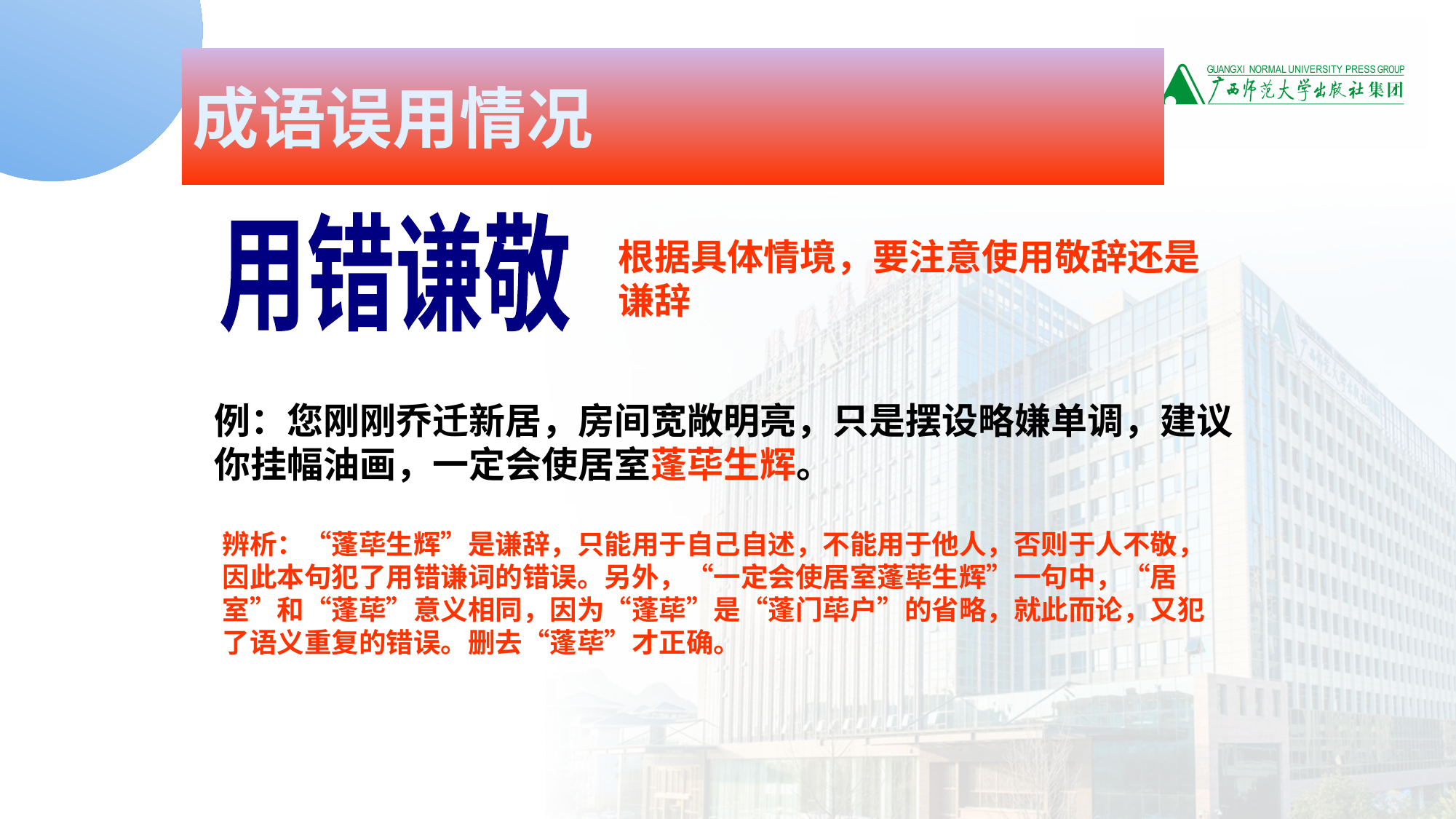

成语误用情况

用错谦敬
根据具体情境，要注意使用敬辞还是谦辞

例：您刚刚乔迁新居，房间宽敞明亮，只是摆设略嫌单调，建议你挂幅油画，一定会使居室蓬荜生辉。
辨析：“蓬荜生辉”是谦辞，只能用于自己自述，不能用于他人，否则于人不敬，因此本句犯了用错谦词的错误。另外，“一定会使居室蓬荜生辉”一句中，“居室”和“蓬荜”意义相同，因为“蓬荜”是“蓬门荜户”的省略，就此而论，又犯了语义重复的错误。删去“蓬荜”才正确。